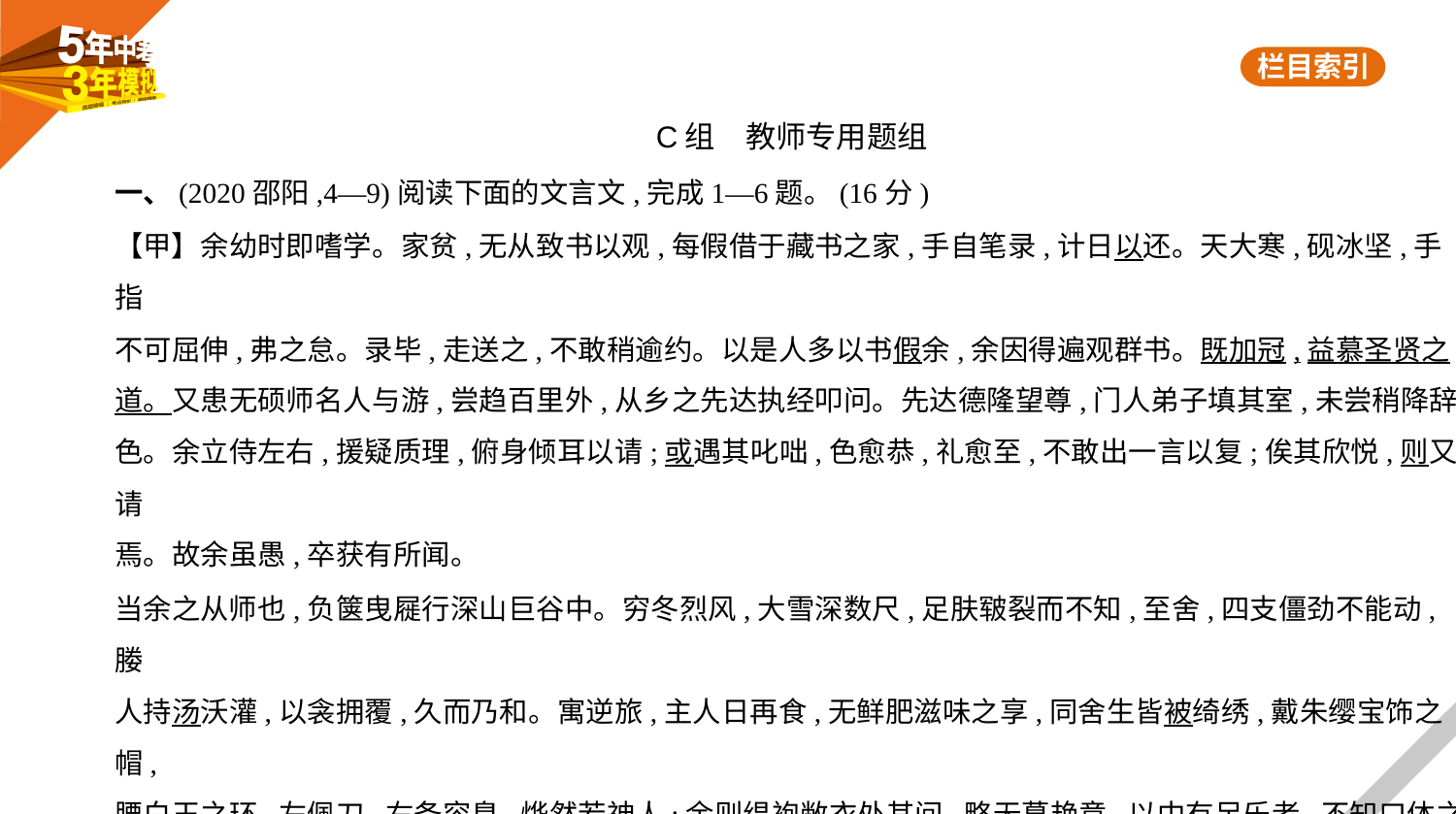

C组　教师专用题组
一、(2020邵阳,4—9)阅读下面的文言文,完成1—6题。(16分)
【甲】余幼时即嗜学。家贫,无从致书以观,每假借于藏书之家,手自笔录,计日以还。天大寒,砚冰坚,手指
不可屈伸,弗之怠。录毕,走送之,不敢稍逾约。以是人多以书假余,余因得遍观群书。既加冠,益慕圣贤之
道。又患无硕师名人与游,尝趋百里外,从乡之先达执经叩问。先达德隆望尊,门人弟子填其室,未尝稍降辞
色。余立侍左右,援疑质理,俯身倾耳以请;或遇其叱咄,色愈恭,礼愈至,不敢出一言以复;俟其欣悦,则又请
焉。故余虽愚,卒获有所闻。
当余之从师也,负箧曳屣行深山巨谷中。穷冬烈风,大雪深数尺,足肤皲裂而不知,至舍,四支僵劲不能动,媵
人持汤沃灌,以衾拥覆,久而乃和。寓逆旅,主人日再食,无鲜肥滋味之享,同舍生皆被绮绣,戴朱缨宝饰之帽,
腰白玉之环,左佩刀,右备容臭,烨然若神人;余则缊袍敝衣处其间,略无慕艳意,以中有足乐者,不知口体之奉
不若人也。盖余之勤且艰若此。
——宋濂《送东阳马生序》节选